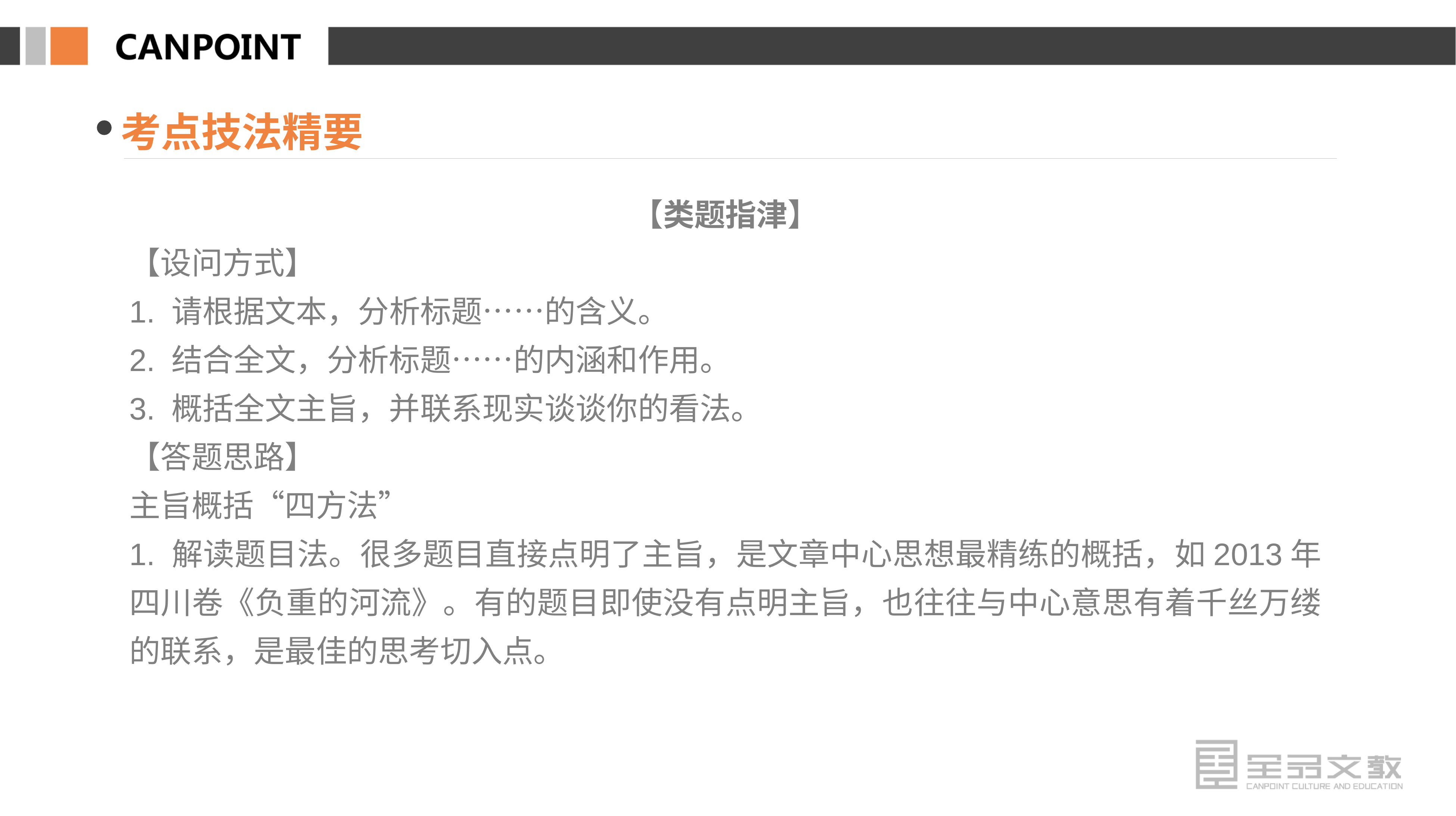

考点技法精要

【类题指津】
【设问方式】
1. 请根据文本，分析标题……的含义。
2. 结合全文，分析标题……的内涵和作用。
3. 概括全文主旨，并联系现实谈谈你的看法。
【答题思路】
主旨概括“四方法”
1. 解读题目法。很多题目直接点明了主旨，是文章中心思想最精练的概括，如2013年四川卷《负重的河流》。有的题目即使没有点明主旨，也往往与中心意思有着千丝万缕的联系，是最佳的思考切入点。